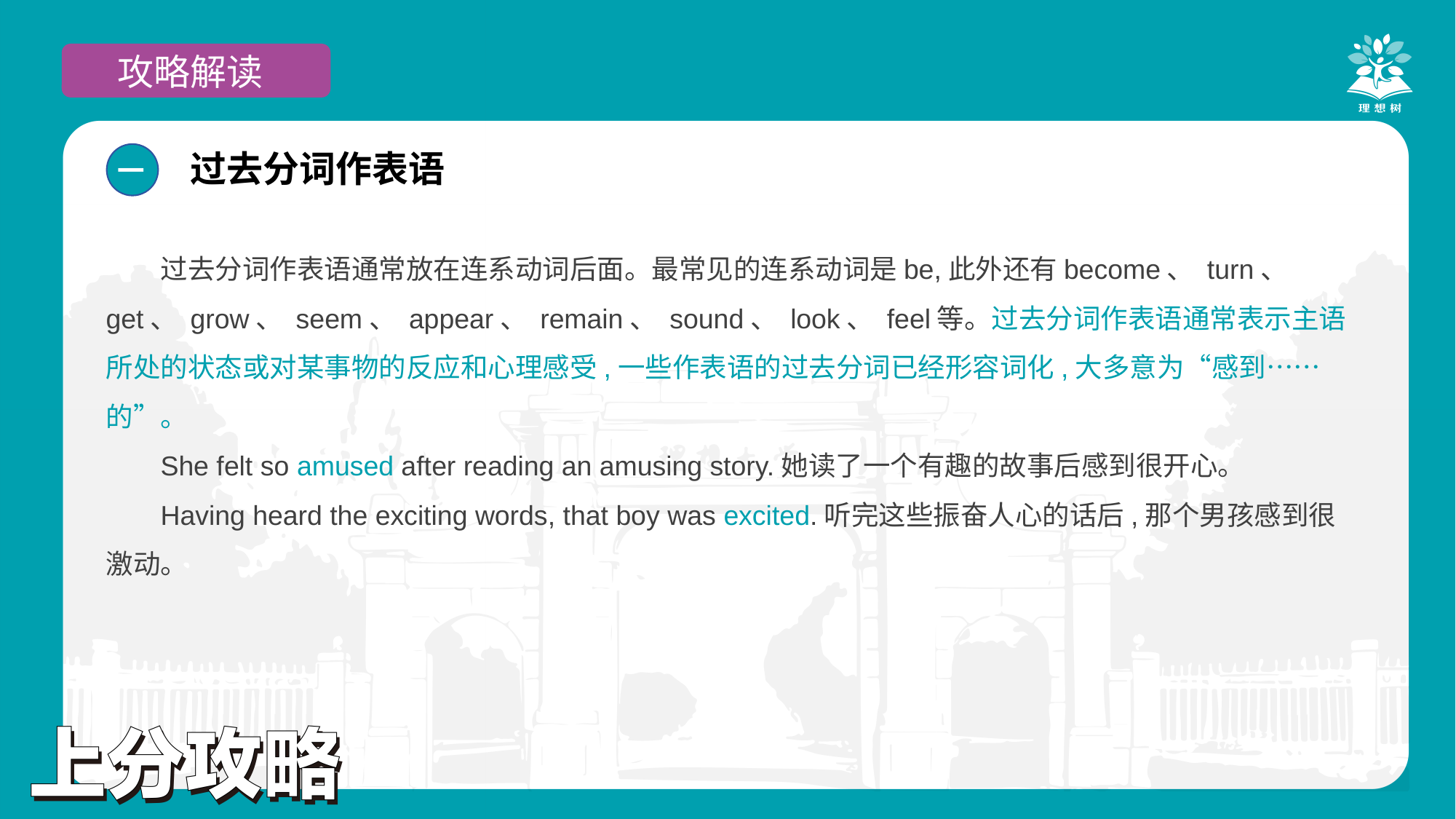

攻略解读
过去分词作表语

一
过去分词作表语通常放在连系动词后面。最常见的连系动词是be,此外还有become、 turn、 get、 grow、 seem、 appear、 remain、 sound、 look、 feel等。过去分词作表语通常表示主语所处的状态或对某事物的反应和心理感受,一些作表语的过去分词已经形容词化,大多意为“感到……的”。
She felt so amused after reading an amusing story.她读了一个有趣的故事后感到很开心。
Having heard the exciting words, that boy was excited.听完这些振奋人心的话后,那个男孩感到很激动。